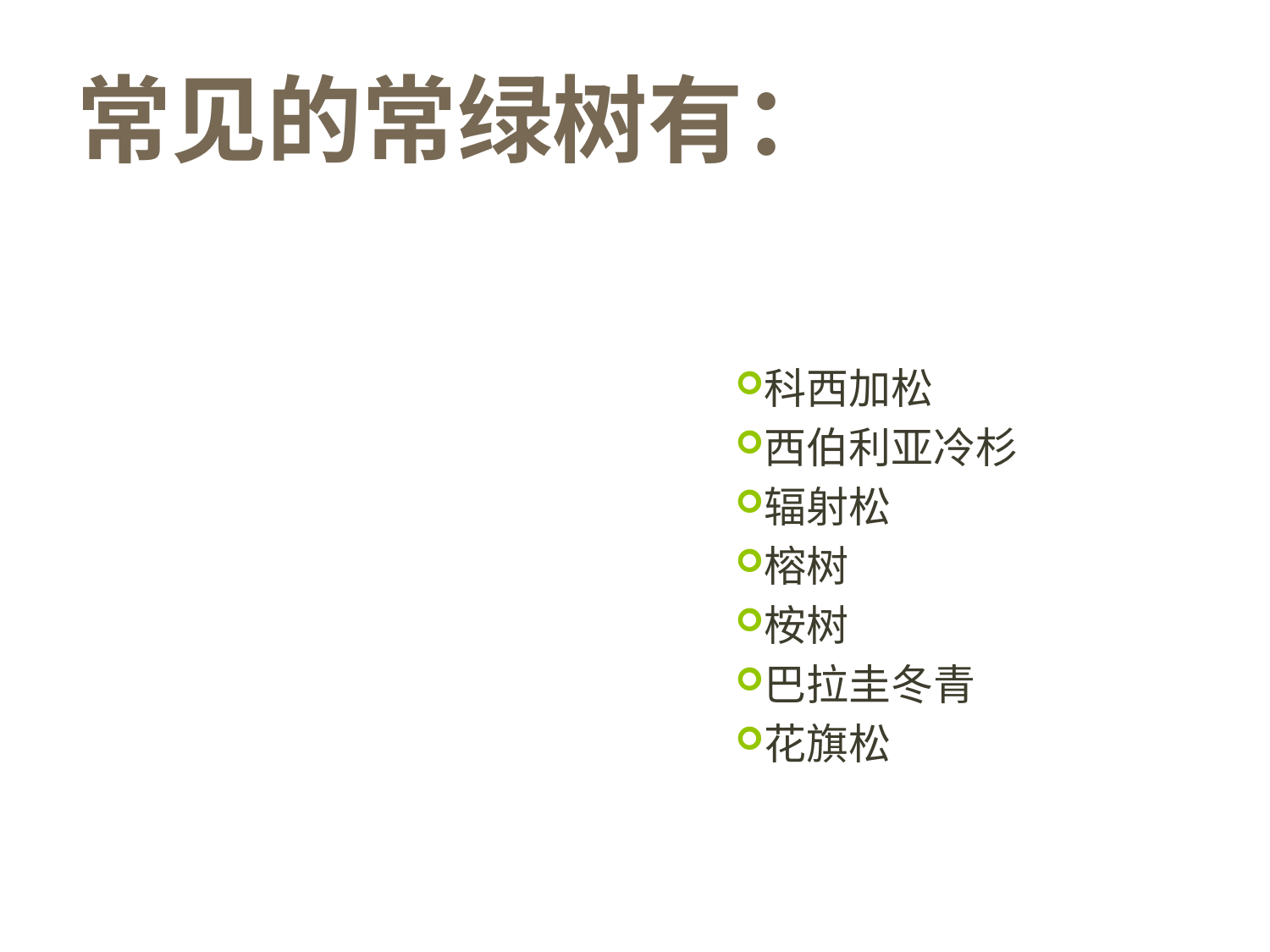

# 常见的常绿树有：
科西加松
西伯利亚冷杉
辐射松
榕树
桉树
巴拉圭冬青
花旗松